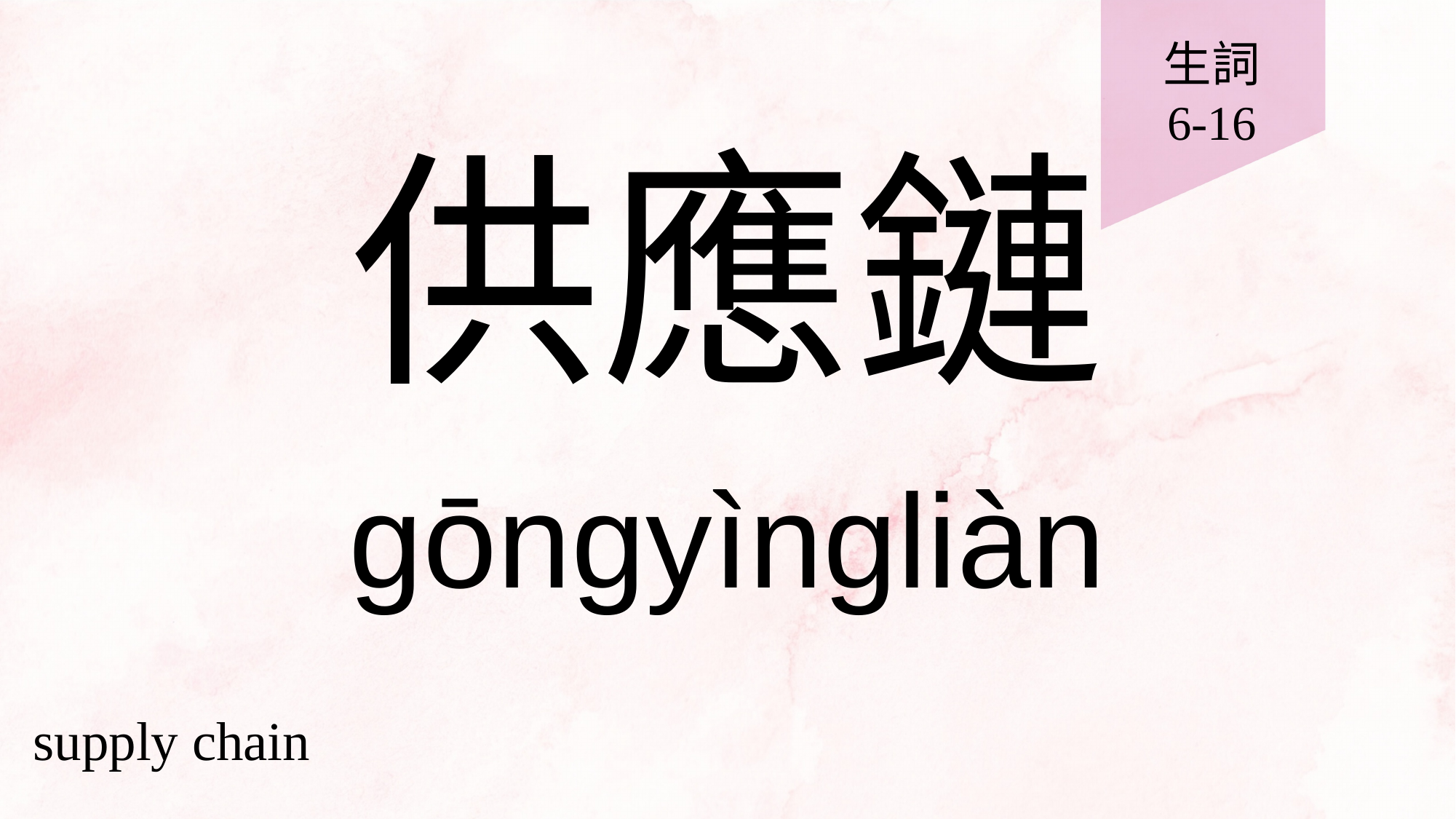

生詞
6-16
# 供應鏈
gōngyìngliàn
supply chain